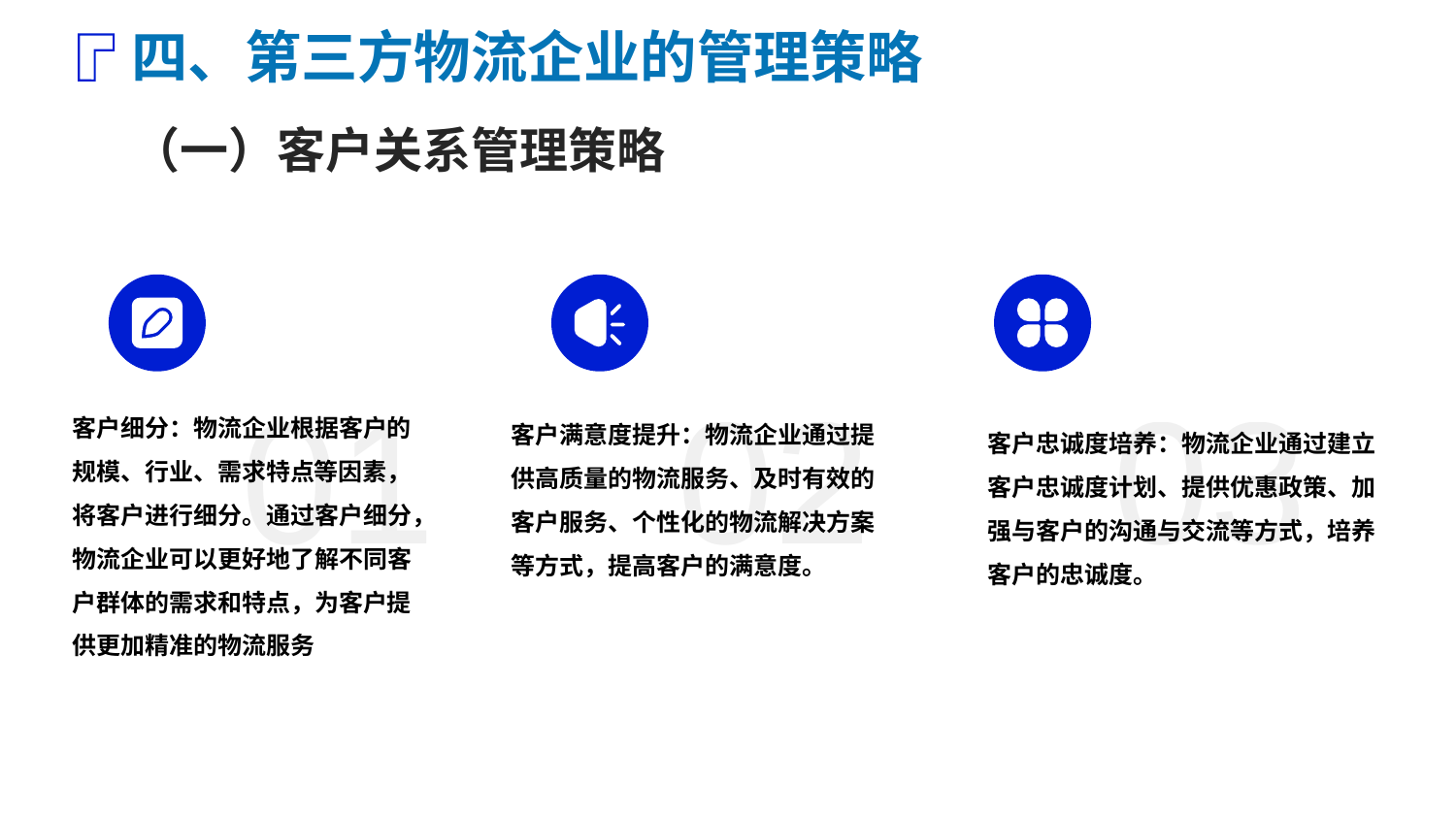

四、第三方物流企业的管理策略
（一）客户关系管理策略

01
02
03
客户细分：物流企业根据客户的规模、行业、需求特点等因素，将客户进行细分。通过客户细分，物流企业可以更好地了解不同客户群体的需求和特点，为客户提供更加精准的物流服务
客户满意度提升：物流企业通过提供高质量的物流服务、及时有效的客户服务、个性化的物流解决方案等方式，提高客户的满意度。
客户忠诚度培养：物流企业通过建立客户忠诚度计划、提供优惠政策、加强与客户的沟通与交流等方式，培养客户的忠诚度。